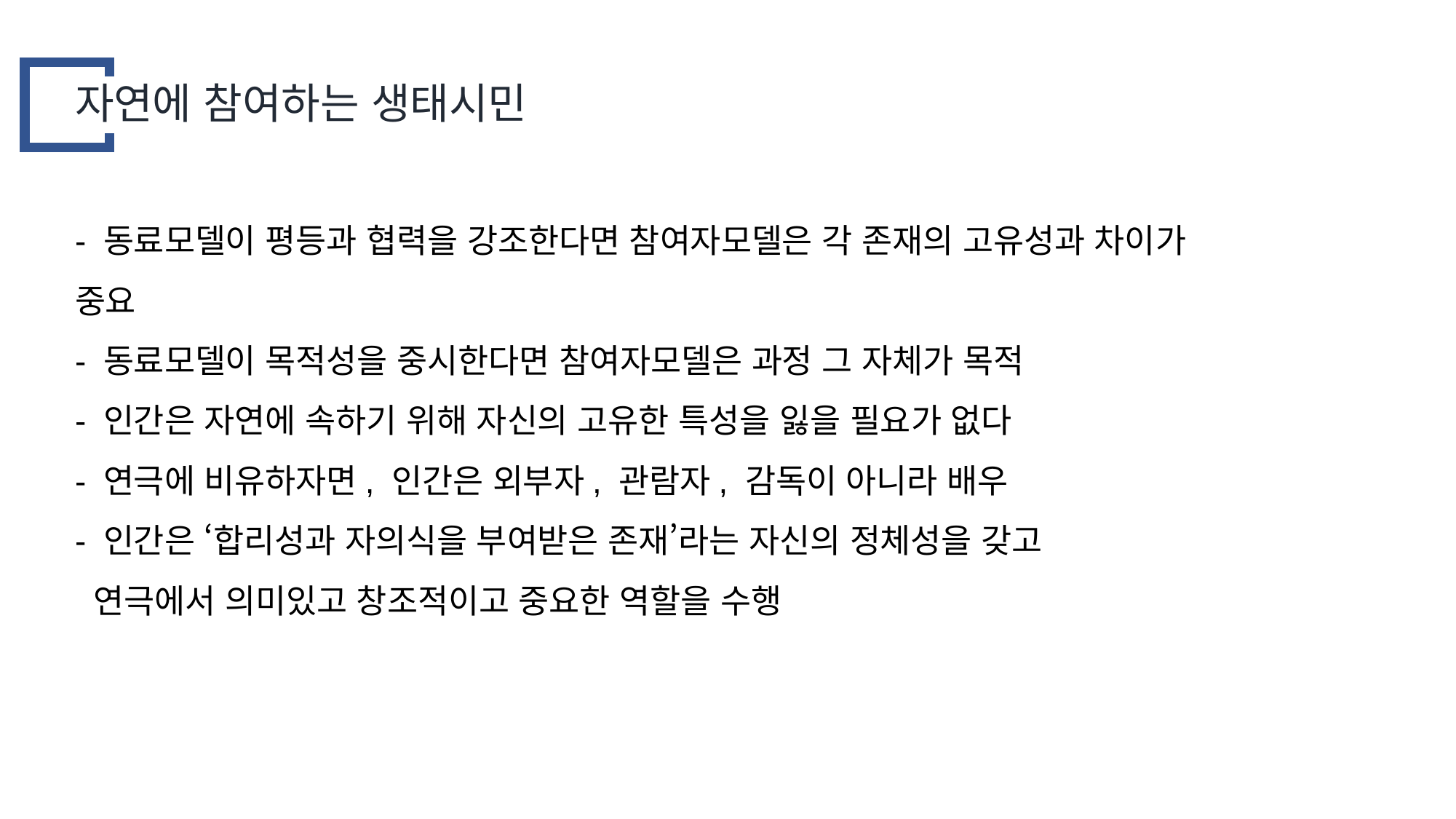

자연에 참여하는 생태시민
- 동료모델이 평등과 협력을 강조한다면 참여자모델은 각 존재의 고유성과 차이가 중요
- 동료모델이 목적성을 중시한다면 참여자모델은 과정 그 자체가 목적
- 인간은 자연에 속하기 위해 자신의 고유한 특성을 잃을 필요가 없다
- 연극에 비유하자면, 인간은 외부자, 관람자, 감독이 아니라 배우
- 인간은 ‘합리성과 자의식을 부여받은 존재’라는 자신의 정체성을 갖고
  연극에서 의미있고 창조적이고 중요한 역할을 수행